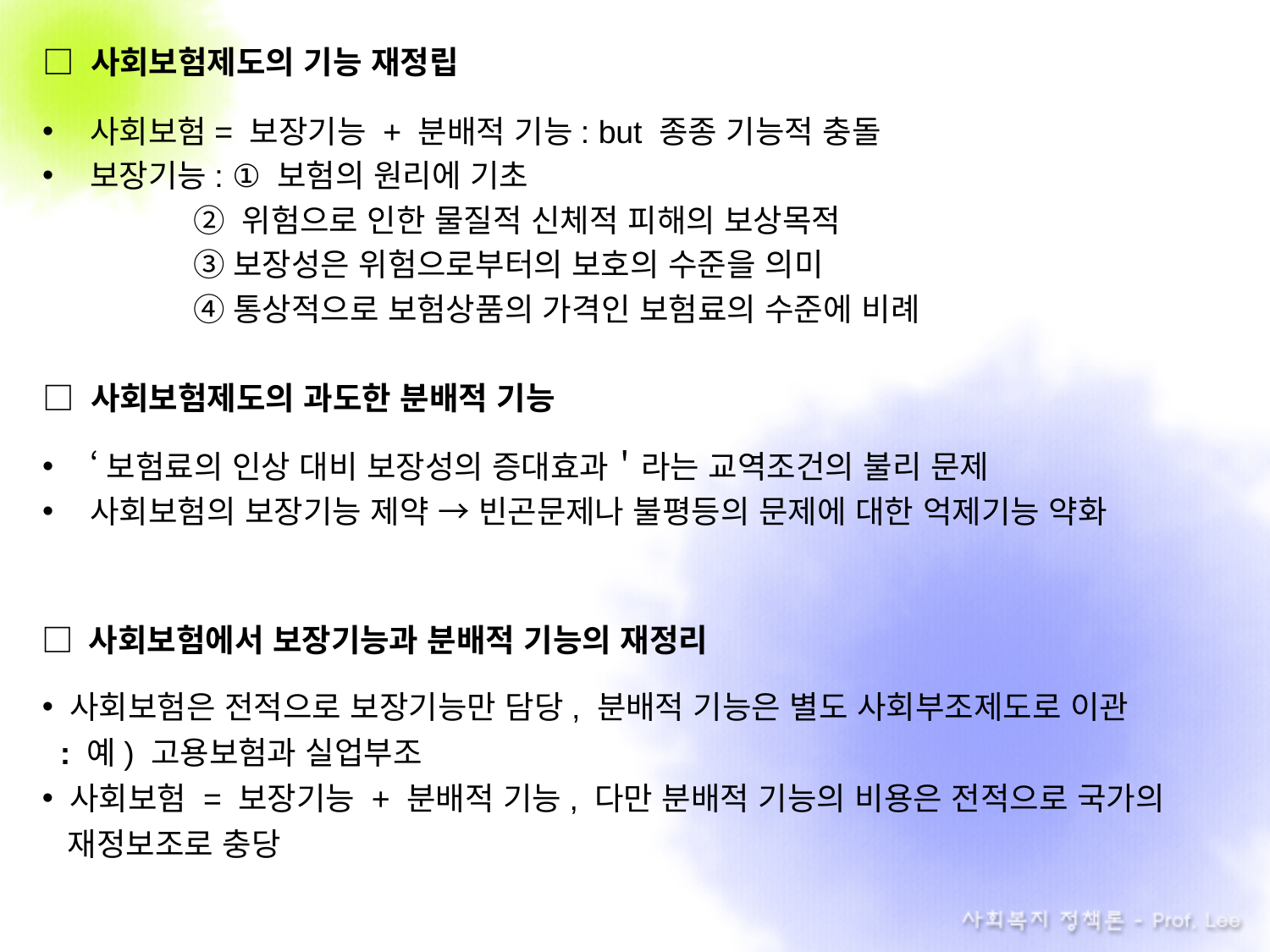

□ 사회보험제도의 기능 재정립

사회보험= 보장기능 + 분배적 기능: but 종종 기능적 충돌
보장기능: ① 보험의 원리에 기초
                 ② 위험으로 인한 물질적 신체적 피해의 보상목적
                 ③보장성은 위험으로부터의 보호의 수준을 의미
                 ④통상적으로 보험상품의 가격인 보험료의 수준에 비례

□ 사회보험제도의 과도한 분배적 기능

‘보험료의 인상 대비 보장성의 증대효과＇라는 교역조건의 불리 문제
사회보험의 보장기능 제약 → 빈곤문제나 불평등의 문제에 대한 억제기능 약화

□ 사회보험에서 보장기능과 분배적 기능의 재정리

 사회보험은 전적으로 보장기능만 담당, 분배적 기능은 별도 사회부조제도로 이관
  : 예) 고용보험과 실업부조
 사회보험 = 보장기능 + 분배적 기능, 다만 분배적 기능의 비용은 전적으로 국가의
  재정보조로 충당